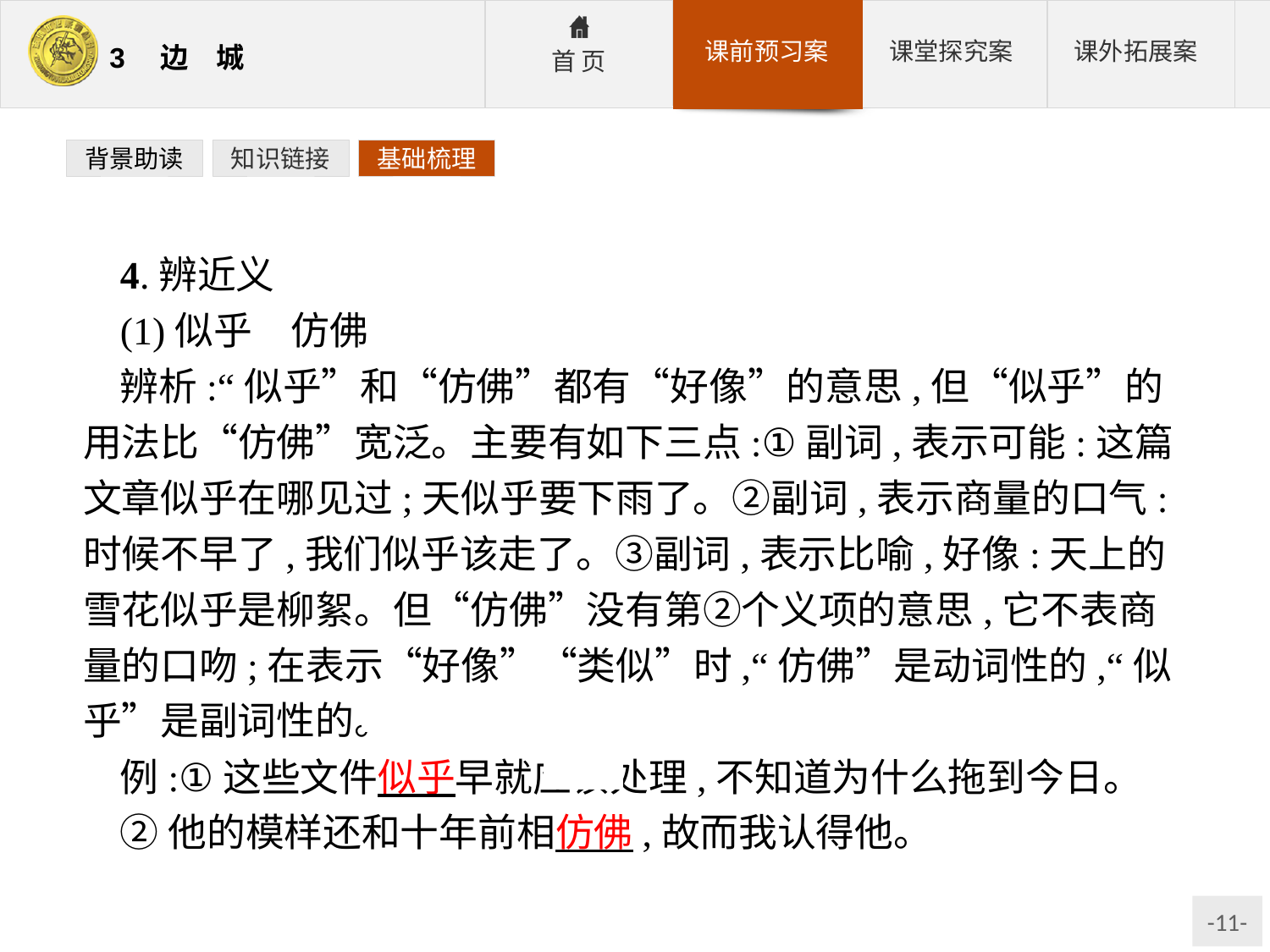

背景助读
知识链接
基础梳理
4.辨近义
(1)似乎　仿佛
辨析:“似乎”和“仿佛”都有“好像”的意思,但“似乎”的用法比“仿佛”宽泛。主要有如下三点:①副词,表示可能:这篇文章似乎在哪见过;天似乎要下雨了。②副词,表示商量的口气:时候不早了,我们似乎该走了。③副词,表示比喻,好像:天上的雪花似乎是柳絮。但“仿佛”没有第②个义项的意思,它不表商量的口吻;在表示“好像”“类似”时,“仿佛”是动词性的,“似乎”是副词性的。
例:①这些文件似乎早就应该处理,不知道为什么拖到今日。
②他的模样还和十年前相仿佛,故而我认得他。